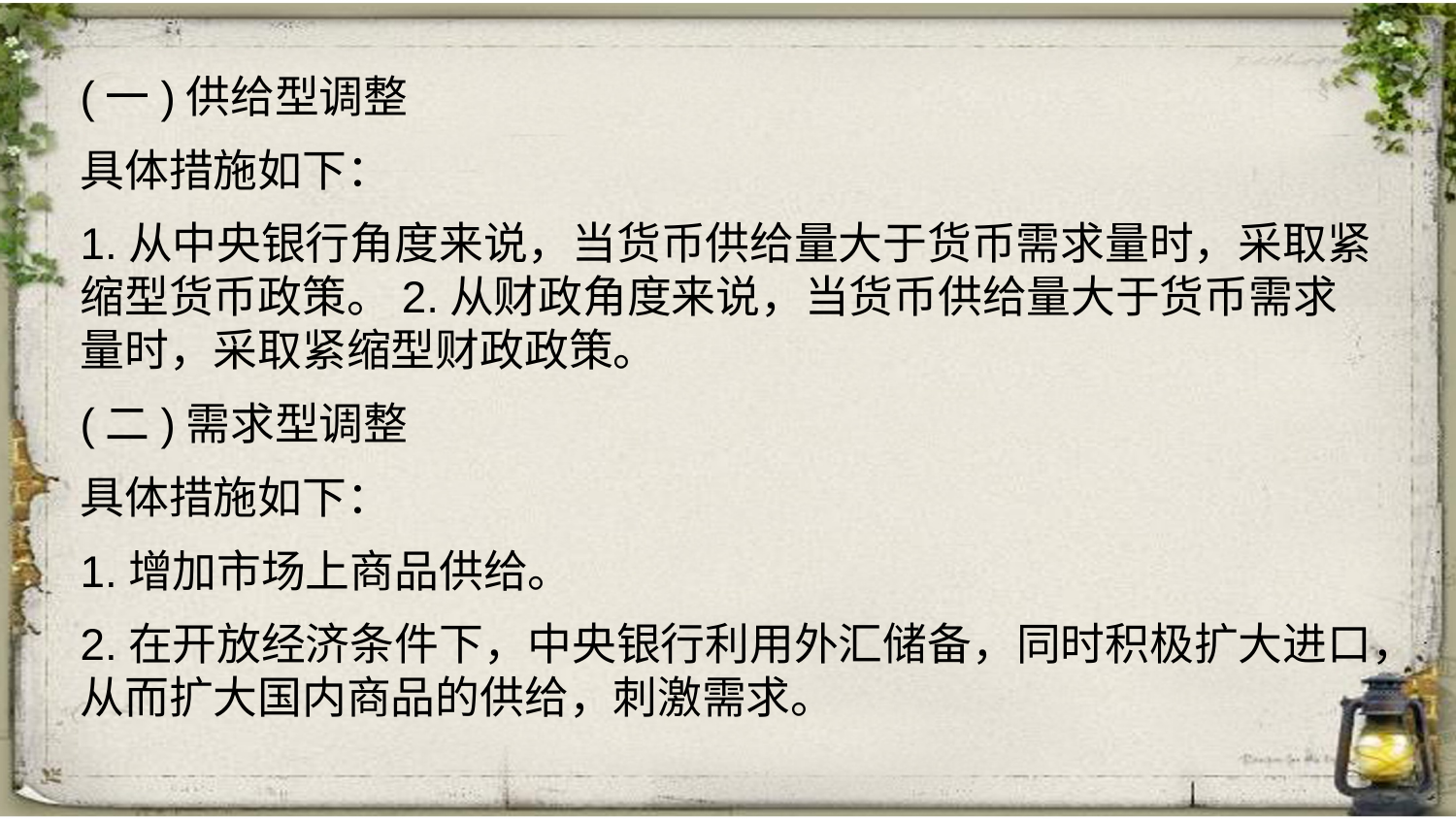

(一)供给型调整
具体措施如下：
1.从中央银行角度来说，当货币供给量大于货币需求量时，采取紧缩型货币政策。2.从财政角度来说，当货币供给量大于货币需求量时，采取紧缩型财政政策。
(二)需求型调整
具体措施如下：
1.增加市场上商品供给。
2.在开放经济条件下，中央银行利用外汇储备，同时积极扩大进口，从而扩大国内商品的供给，刺激需求。